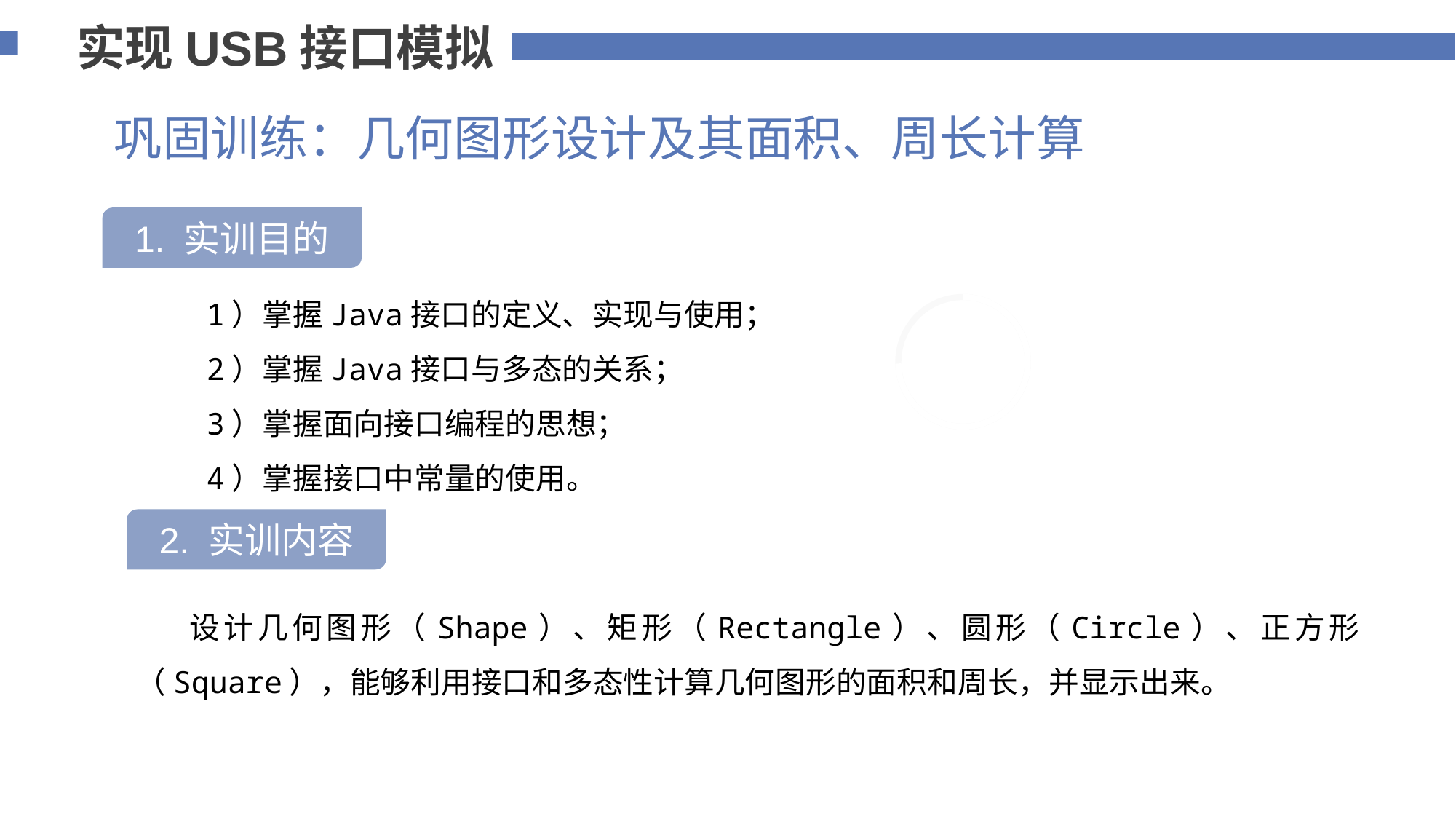

实现USB接口模拟

巩固训练：几何图形设计及其面积、周长计算
1. 实训目的
     1）掌握Java接口的定义、实现与使用；
     2）掌握Java接口与多态的关系；
     3）掌握面向接口编程的思想；
     4）掌握接口中常量的使用。

75%
2. 实训内容
    设计几何图形（Shape）、矩形（Rectangle）、圆形（Circle）、正方形（Square），能够利用接口和多态性计算几何图形的面积和周长，并显示出来。